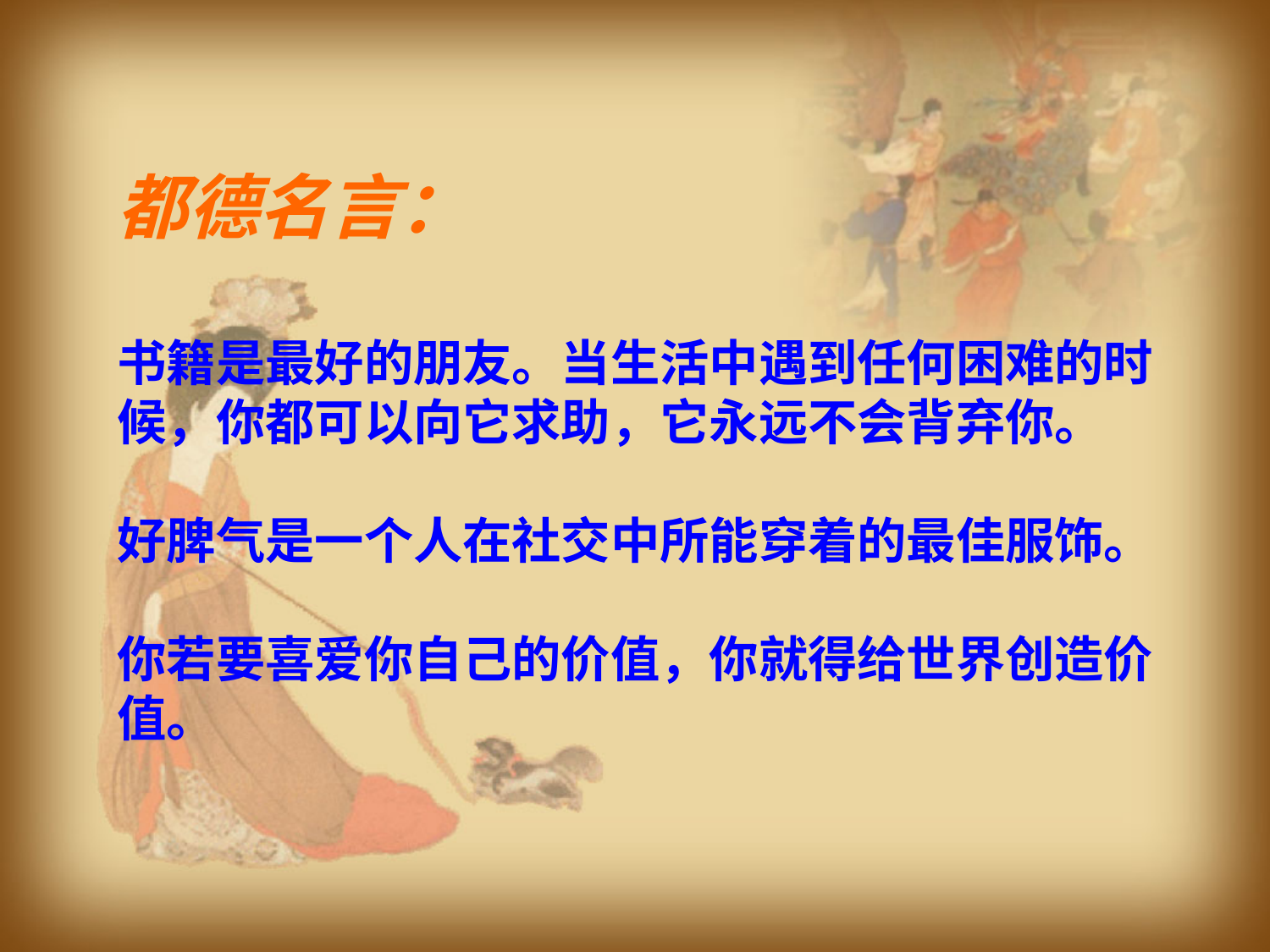

都德名言：

书籍是最好的朋友。当生活中遇到任何困难的时候，你都可以向它求助，它永远不会背弃你。

好脾气是一个人在社交中所能穿着的最佳服饰。

你若要喜爱你自己的价值，你就得给世界创造价值。